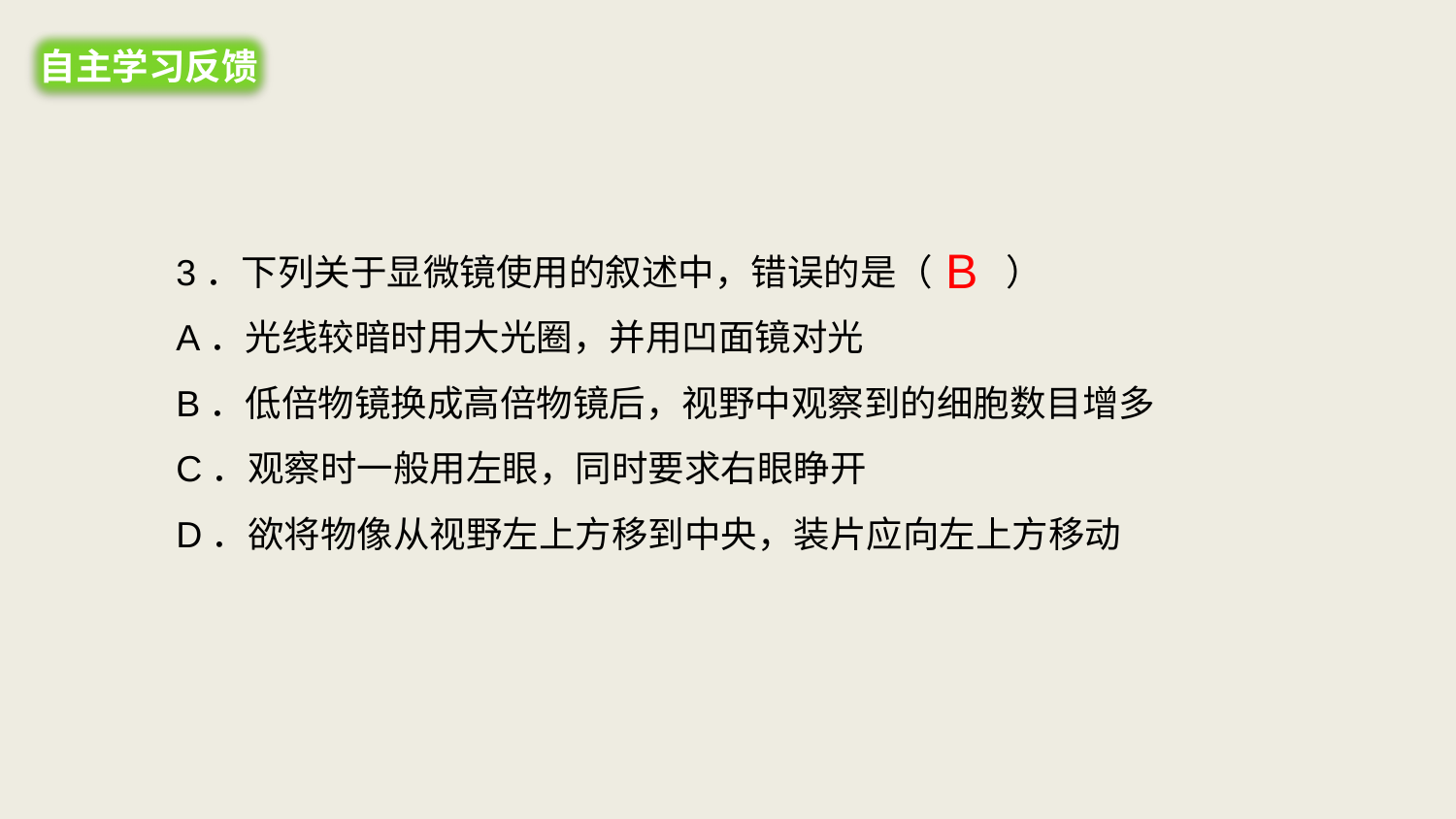

自主学习反馈
3．下列关于显微镜使用的叙述中，错误的是（　　）
A．光线较暗时用大光圈，并用凹面镜对光
B．低倍物镜换成高倍物镜后，视野中观察到的细胞数目增多
C．观察时一般用左眼，同时要求右眼睁开
D．欲将物像从视野左上方移到中央，装片应向左上方移动
B